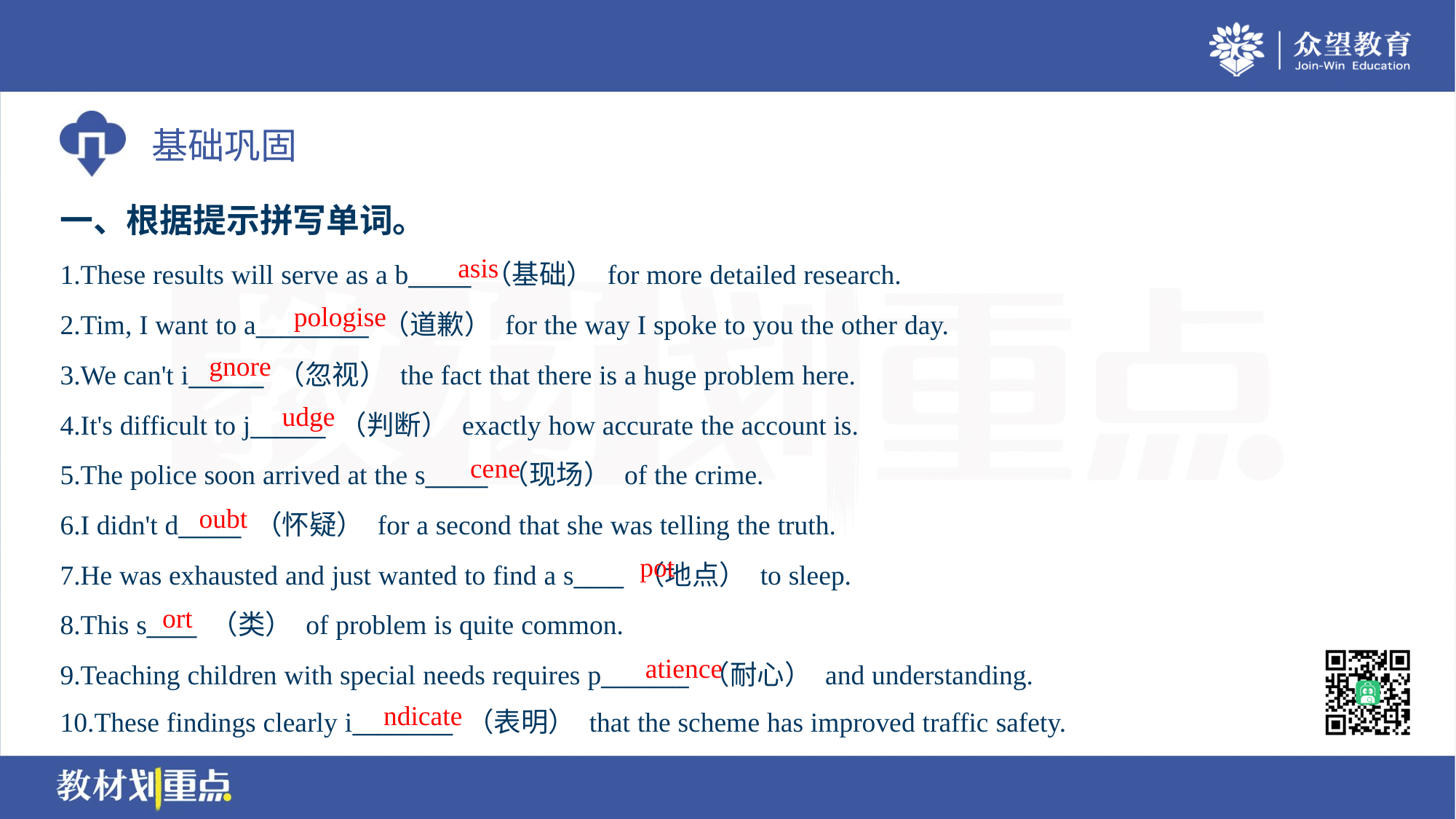

一、根据提示拼写单词。
asis
1.These results will serve as a b_____ （基础） for more detailed research.
2.Tim, I want to a_________ （道歉） for the way I spoke to you the other day.
3.We can't i______ （忽视） the fact that there is a huge problem here.
4.It's difficult to j______ （判断） exactly how accurate the account is.
5.The police soon arrived at the s_____ （现场） of the crime.
6.I didn't d_____ （怀疑） for a second that she was telling the truth.
7.He was exhausted and just wanted to find a s____ （地点） to sleep.
8.This s____ （类） of problem is quite common.
9.Teaching children with special needs requires p_______ （耐心） and understanding.
10.These findings clearly i________ （表明） that the scheme has improved traffic safety.
pologise
gnore
udge
cene
oubt
pot
ort
atience
ndicate